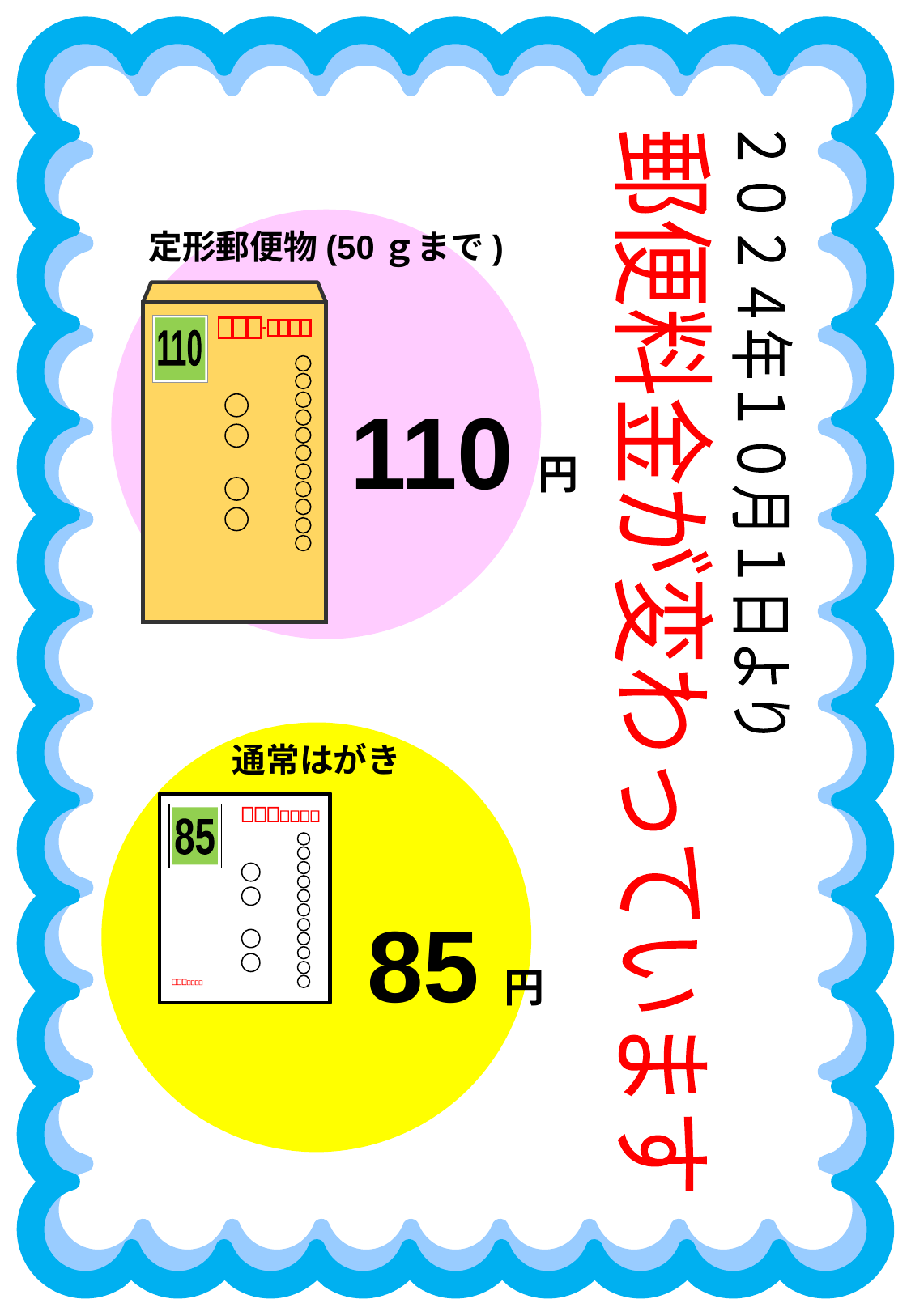

２０２４年１０月１日より
郵便料金が変わっています

定形郵便物(50ｇまで)

110

110円

通常はがき

85

85円